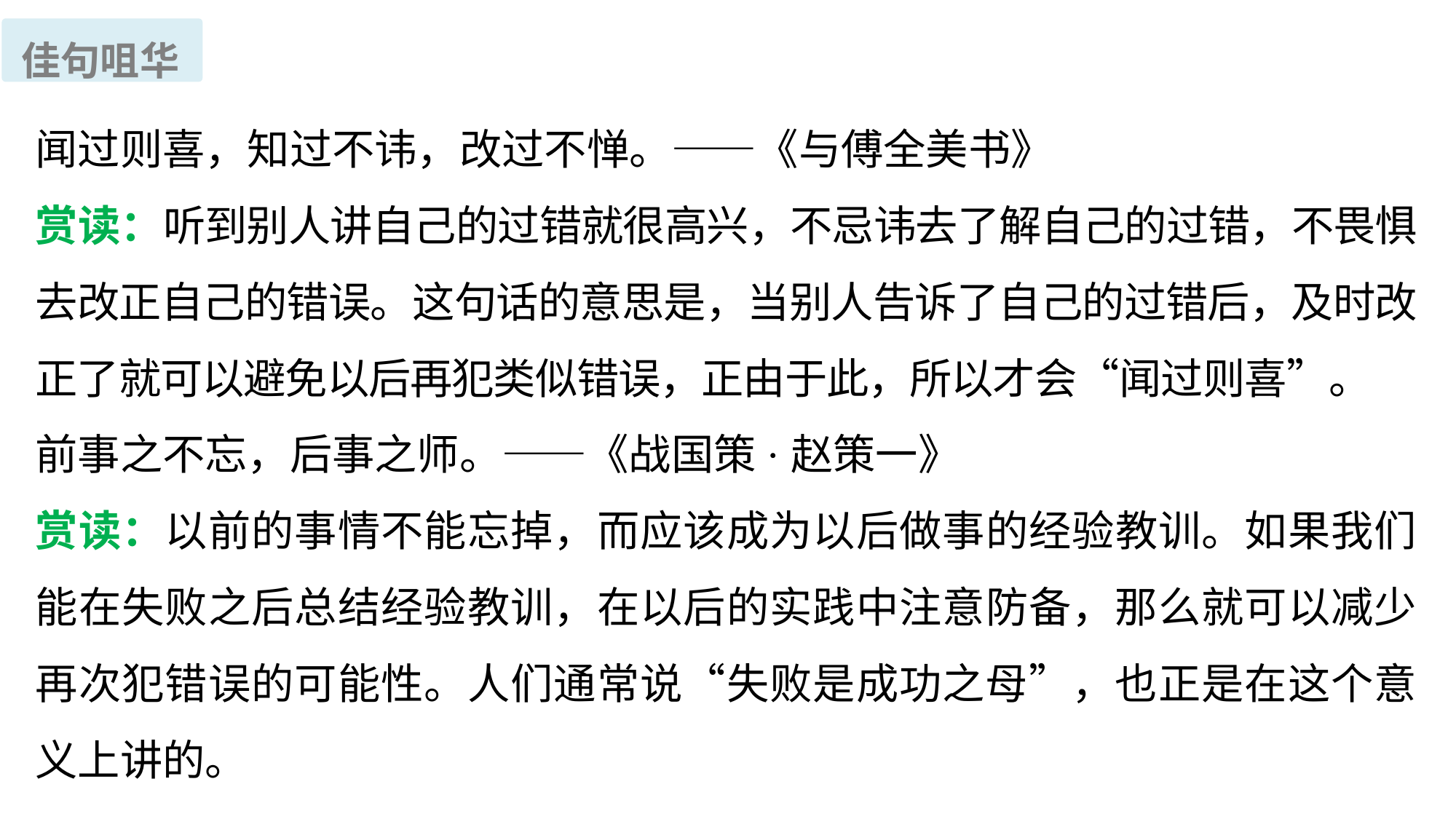

佳句咀华

闻过则喜，知过不讳，改过不惮。——《与傅全美书》
赏读：听到别人讲自己的过错就很高兴，不忌讳去了解自己的过错，不畏惧去改正自己的错误。这句话的意思是，当别人告诉了自己的过错后，及时改正了就可以避免以后再犯类似错误，正由于此，所以才会“闻过则喜”。
前事之不忘，后事之师。——《战国策·赵策一》
赏读：以前的事情不能忘掉，而应该成为以后做事的经验教训。如果我们能在失败之后总结经验教训，在以后的实践中注意防备，那么就可以减少再次犯错误的可能性。人们通常说“失败是成功之母”，也正是在这个意义上讲的。